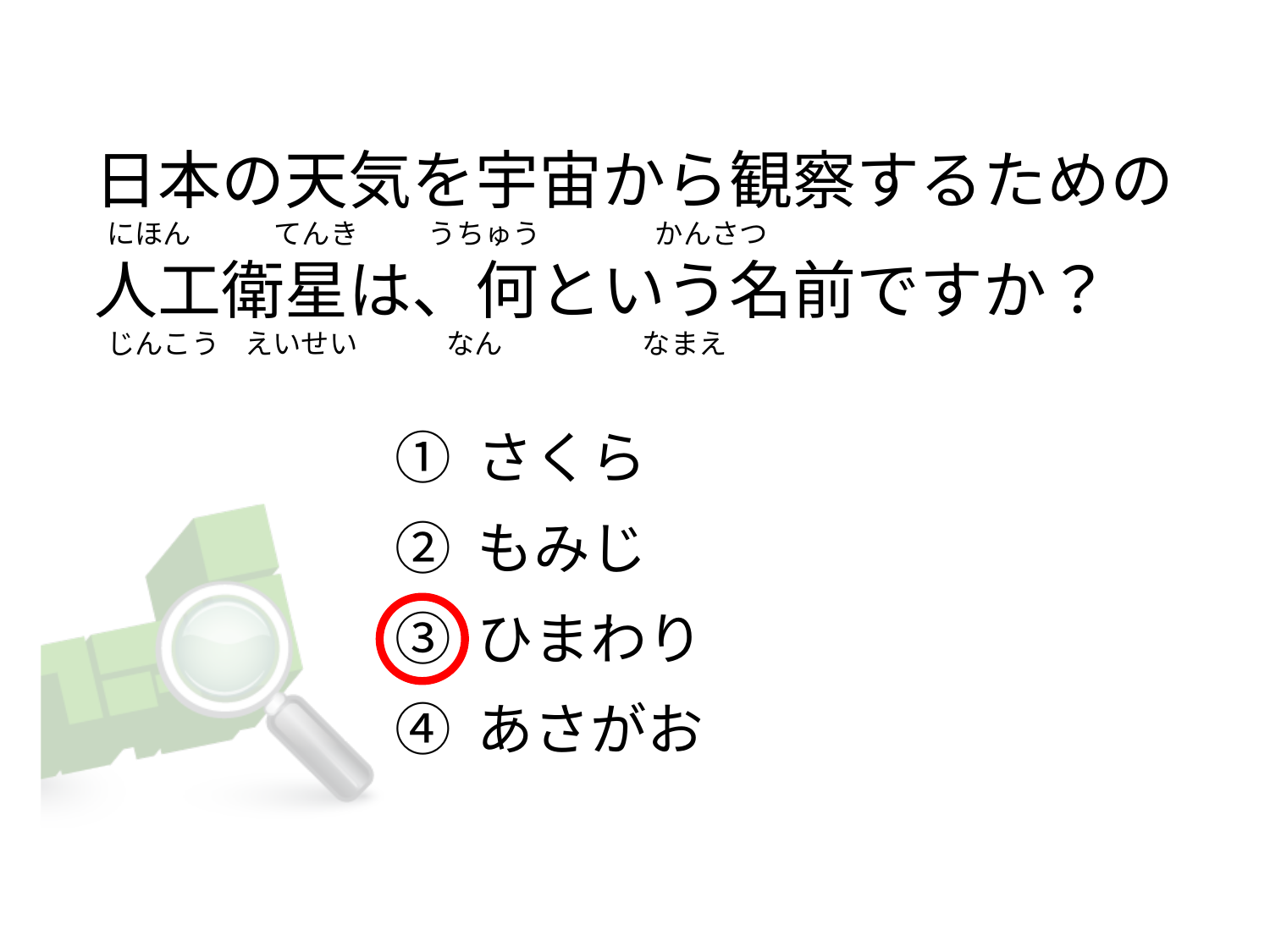

# 日本の天気を宇宙から観察するための   にほん             てんき           うちゅう                  かんさつ 人工衛星は、何という名前ですか？       じんこう    えいせい              なん                      なまえ
① さくら
② もみじ
③ ひまわり
④ あさがお